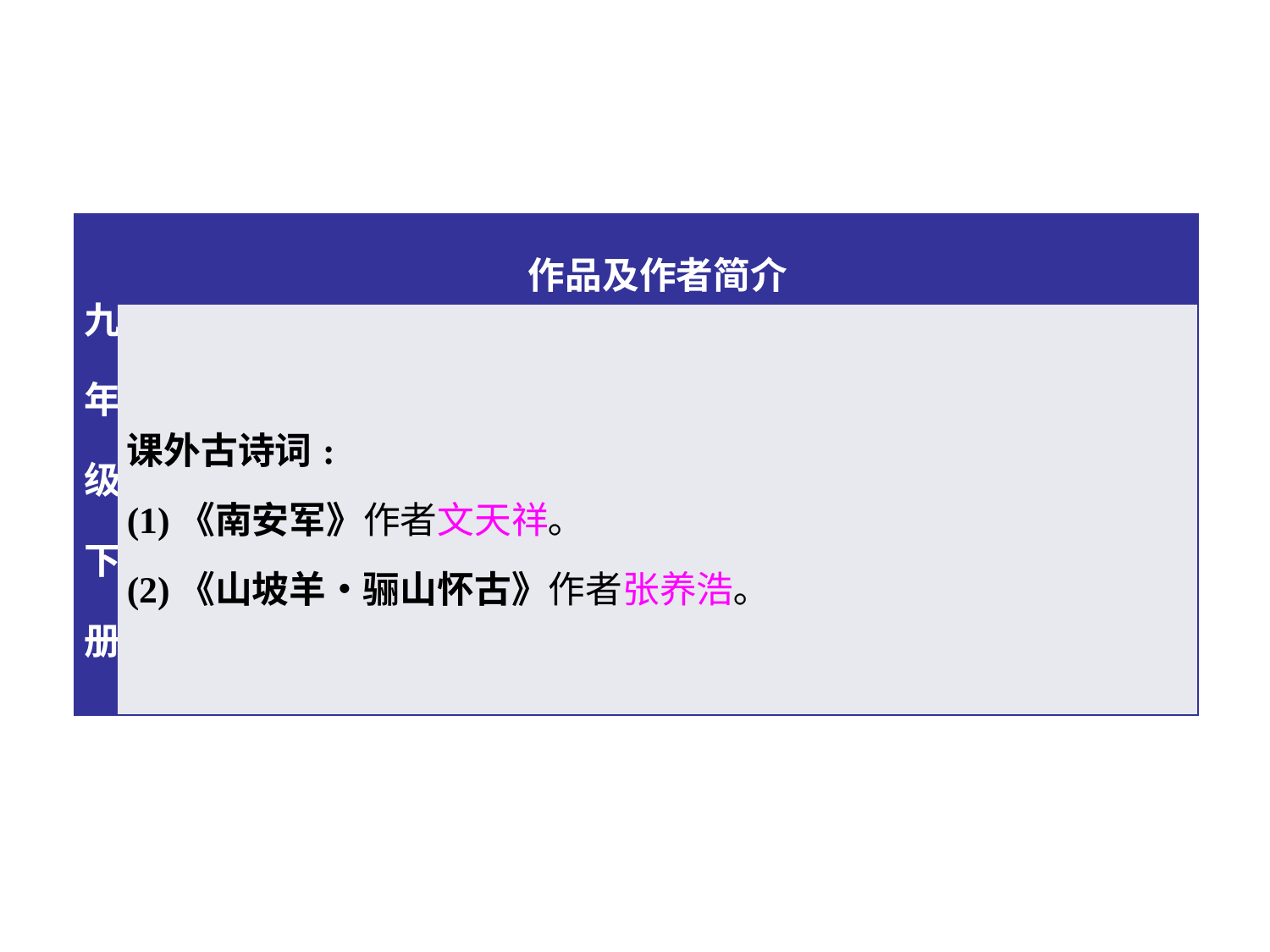

| 九年级下册 | 作品及作者简介 |
| --- | --- |
|  | 课外古诗词: (1)《南安军》作者文天祥｡ (2)《山坡羊•骊山怀古》作者张养浩｡ |